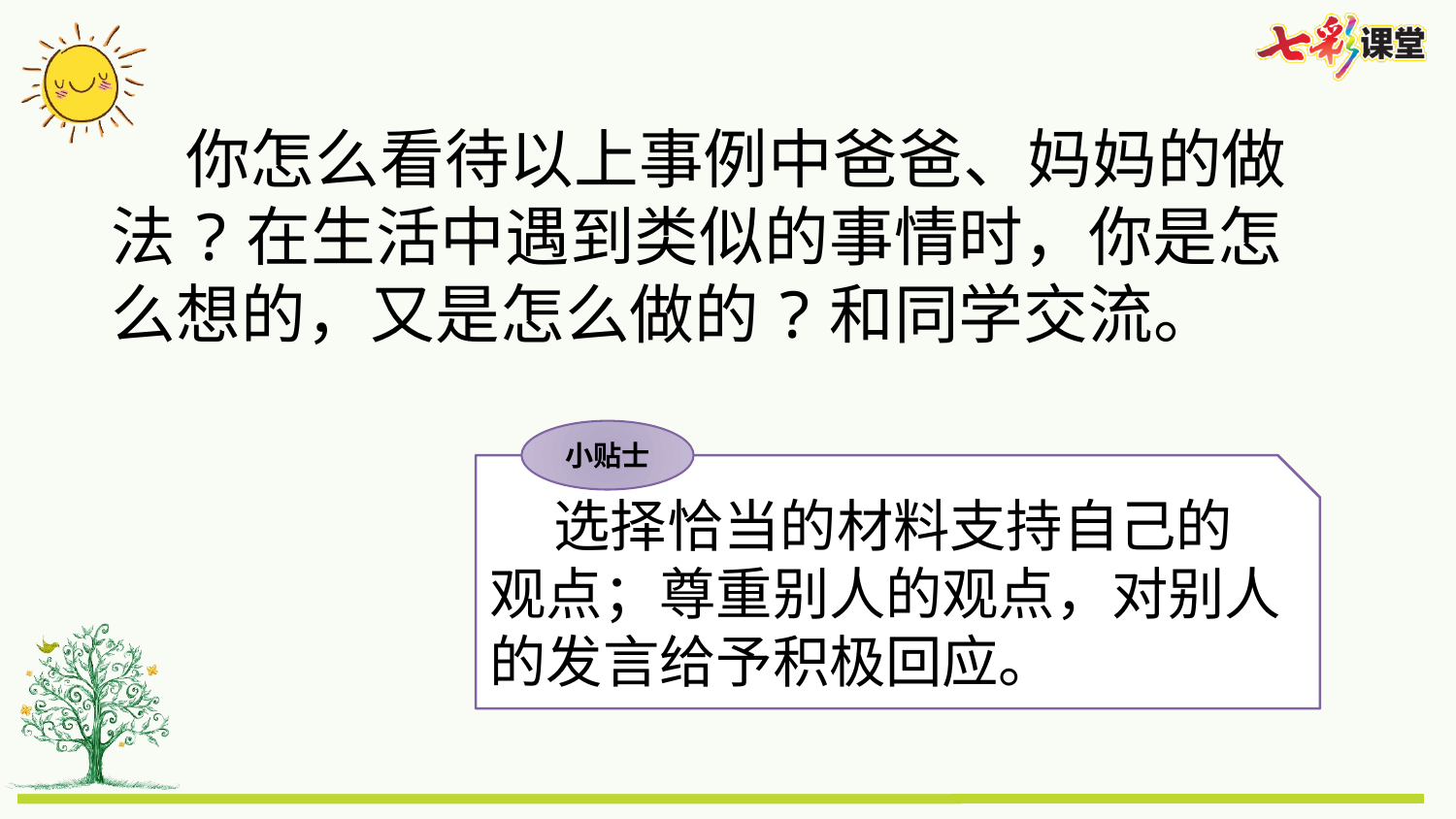

你怎么看待以上事例中爸爸、妈妈的做法?在生活中遇到类似的事情时，你是怎么想的，又是怎么做的?和同学交流。
小贴士
    选择恰当的材料支持自己的观点；尊重别人的观点，对别人的发言给予积极回应。